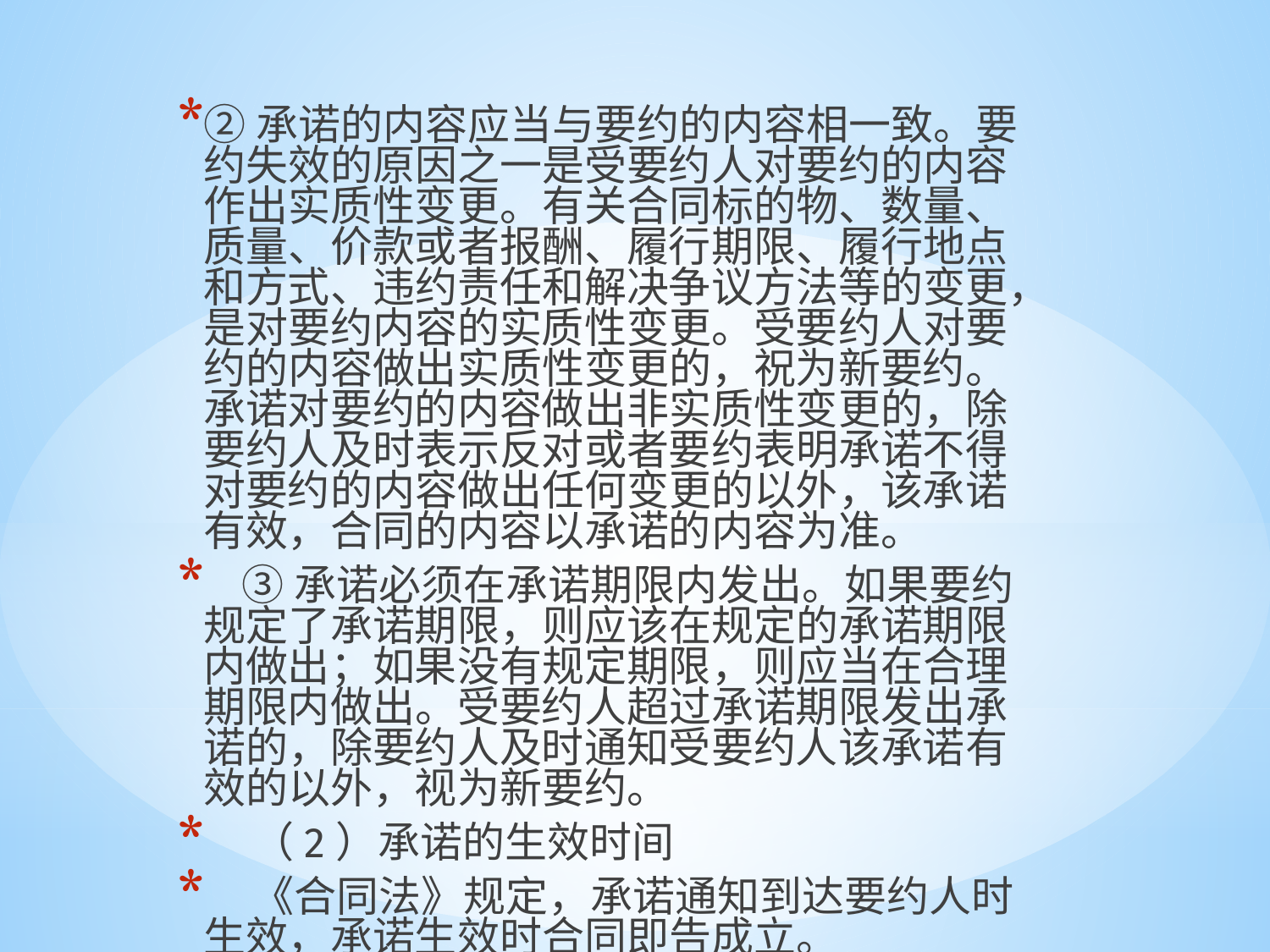

②承诺的内容应当与要约的内容相一致。要约失效的原因之一是受要约人对要约的内容作出实质性变更。有关合同标的物、数量、质量、价款或者报酬、履行期限、履行地点和方式、违约责任和解决争议方法等的变更，是对要约内容的实质性变更。受要约人对要约的内容做出实质性变更的，祝为新要约。承诺对要约的内容做出非实质性变更的，除要约人及时表示反对或者要约表明承诺不得对要约的内容做出任何变更的以外，该承诺有效，合同的内容以承诺的内容为准。
    ③承诺必须在承诺期限内发出。如果要约规定了承诺期限，则应该在规定的承诺期限内做出；如果没有规定期限，则应当在合理期限内做出。受要约人超过承诺期限发出承诺的，除要约人及时通知受要约人该承诺有效的以外，视为新要约。
    （2）承诺的生效时间
    《合同法》规定，承诺通知到达要约人时生效，承诺生效时合同即告成立。
#